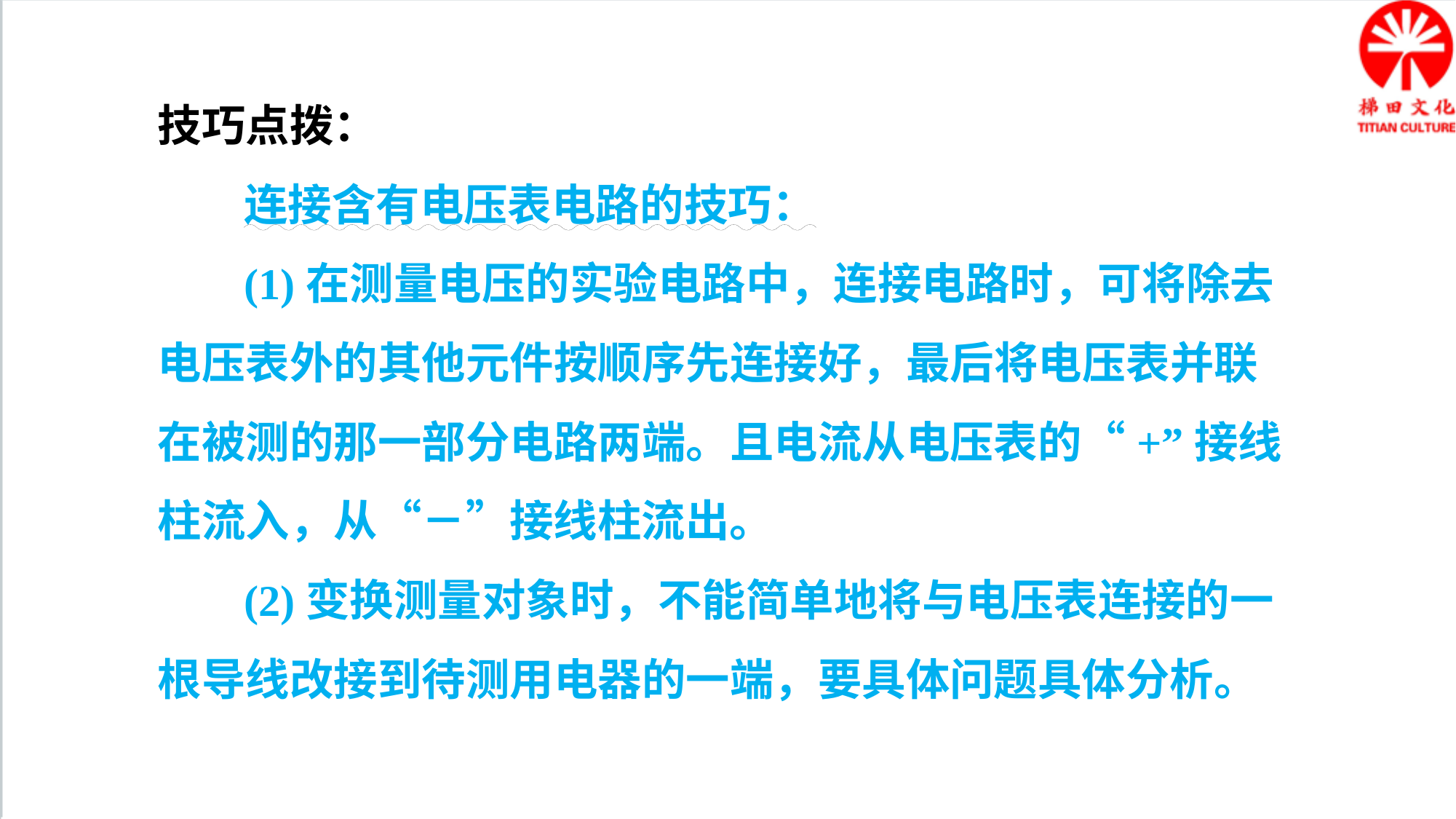

技巧点拨：
连接含有电压表电路的技巧：
(1)在测量电压的实验电路中，连接电路时，可将除去电压表外的其他元件按顺序先连接好，最后将电压表并联在被测的那一部分电路两端。且电流从电压表的“+”接线柱流入，从“－”接线柱流出。
(2)变换测量对象时，不能简单地将与电压表连接的一根导线改接到待测用电器的一端，要具体问题具体分析。